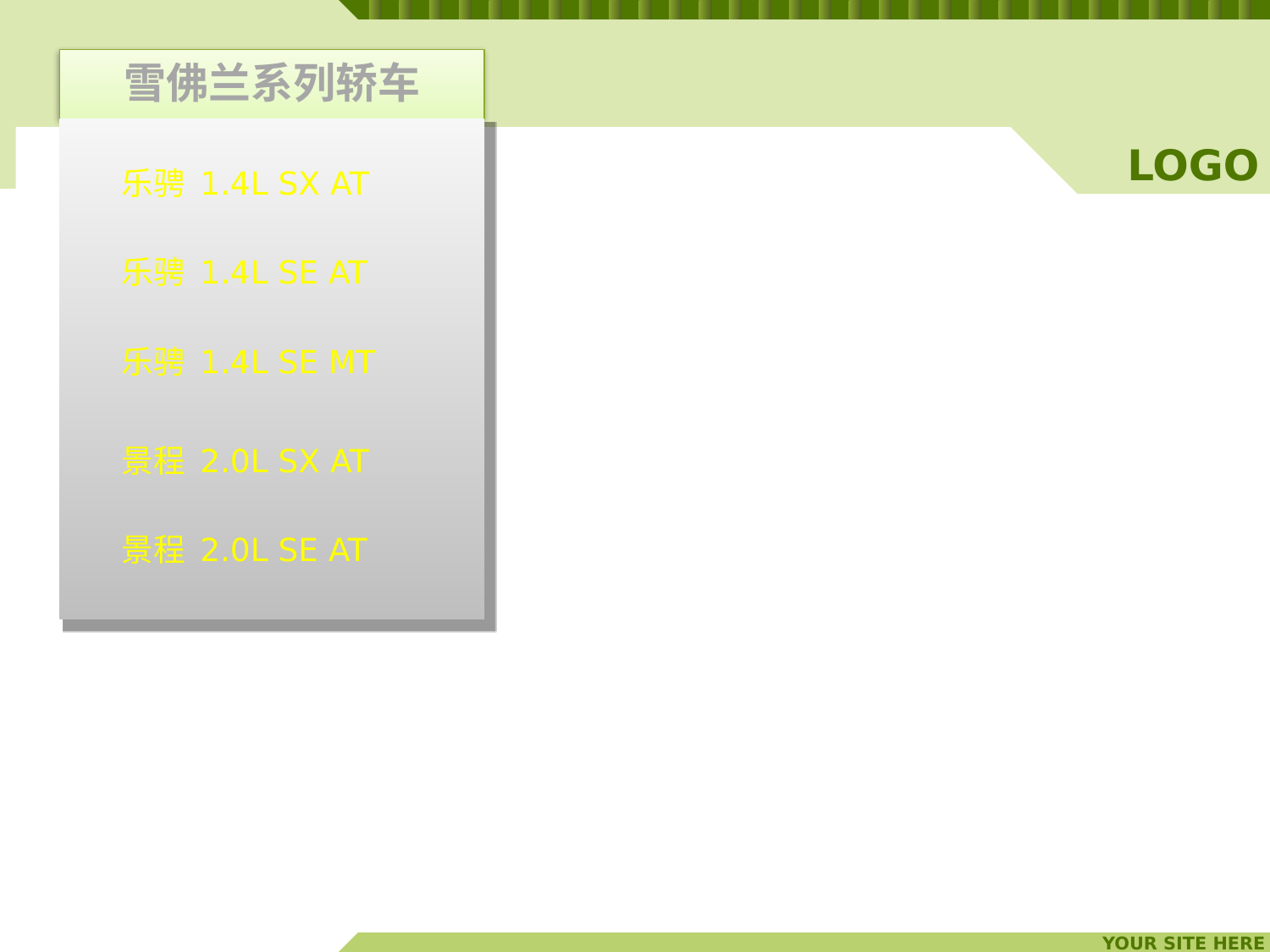

雪佛兰系列轿车

乐骋 1.4L SX AT
乐骋 1.4L SE AT
乐骋 1.4L SE MT
景程 2.0L SX AT
景程 2.0L SE AT